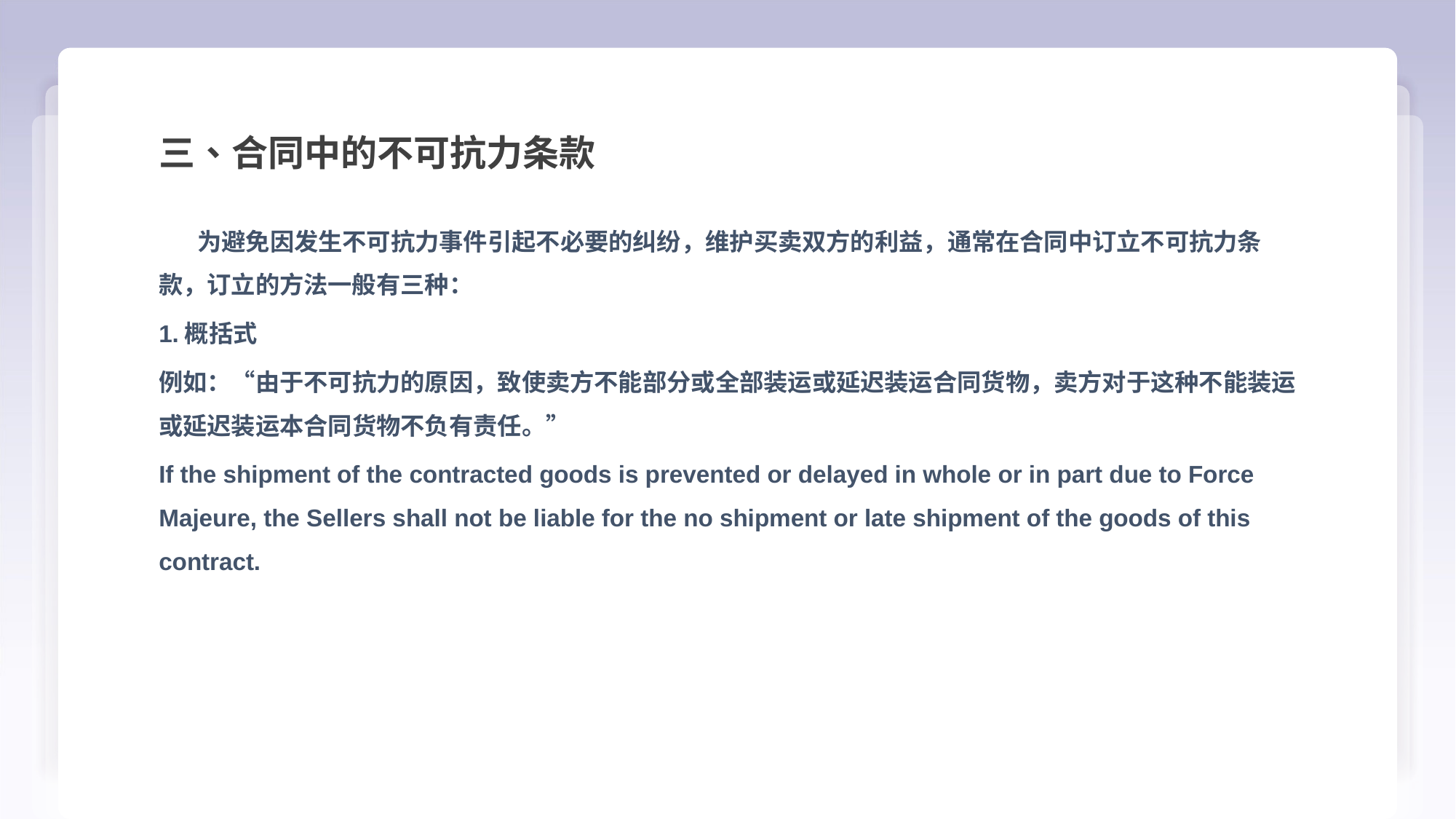

三、合同中的不可抗力条款
      为避免因发生不可抗力事件引起不必要的纠纷，维护买卖双方的利益，通常在合同中订立不可抗力条款，订立的方法一般有三种：
1.概括式
例如：“由于不可抗力的原因，致使卖方不能部分或全部装运或延迟装运合同货物，卖方对于这种不能装运或延迟装运本合同货物不负有责任。”
If the shipment of the contracted goods is prevented or delayed in whole or in part due to Force Majeure, the Sellers shall not be liable for the no shipment or late shipment of the goods of this contract.